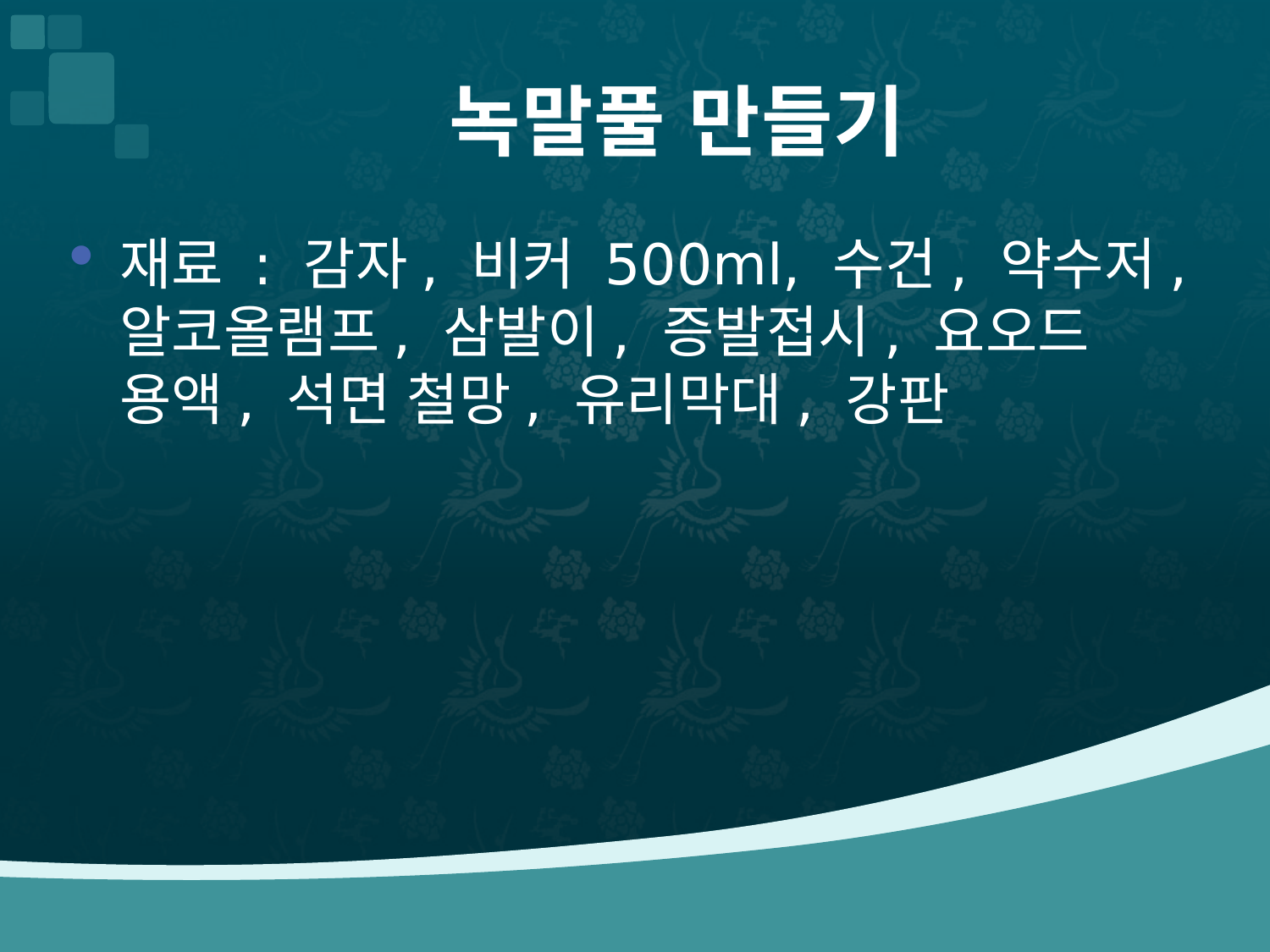

# 녹말풀 만들기
재료 : 감자, 비커 500ml, 수건, 약수저, 알코올램프, 삼발이, 증발접시, 요오드 용액, 석면 철망, 유리막대, 강판